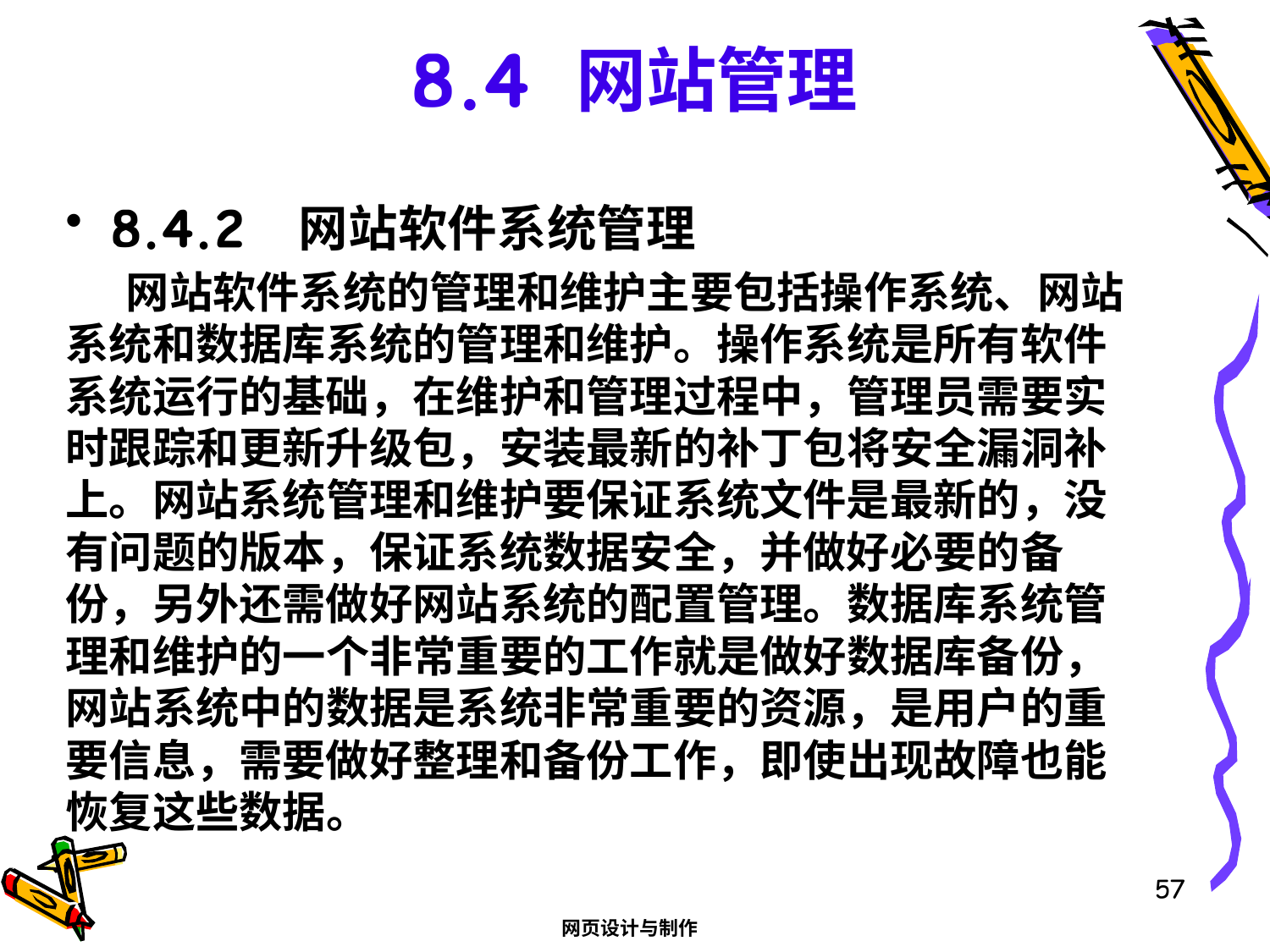

# 8.4 网站管理
8.4.2  网站软件系统管理
网站软件系统的管理和维护主要包括操作系统、网站系统和数据库系统的管理和维护。操作系统是所有软件系统运行的基础，在维护和管理过程中，管理员需要实时跟踪和更新升级包，安装最新的补丁包将安全漏洞补上。网站系统管理和维护要保证系统文件是最新的，没有问题的版本，保证系统数据安全，并做好必要的备份，另外还需做好网站系统的配置管理。数据库系统管理和维护的一个非常重要的工作就是做好数据库备份，网站系统中的数据是系统非常重要的资源，是用户的重要信息，需要做好整理和备份工作，即使出现故障也能恢复这些数据。
57
网页设计与制作